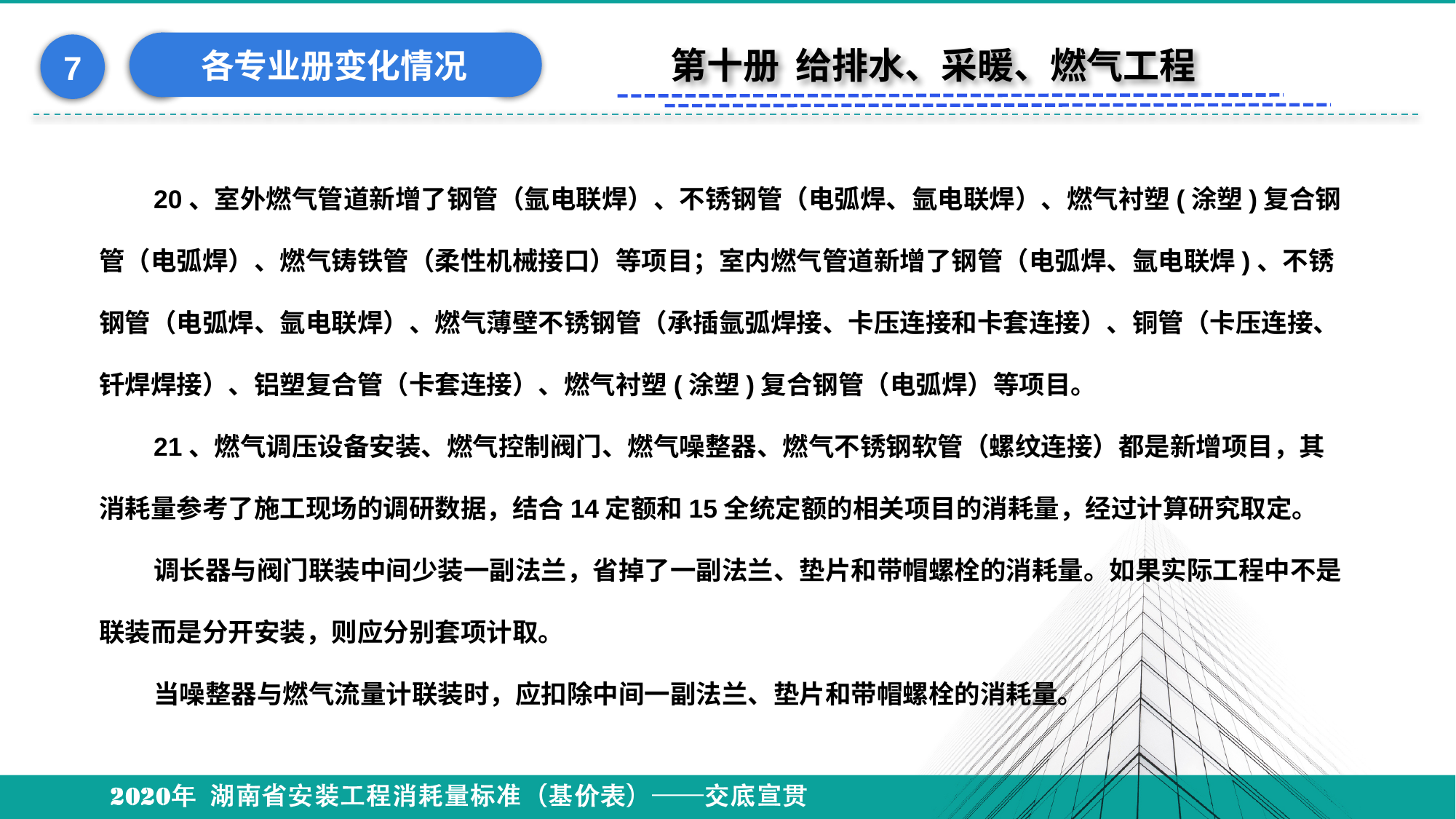

各专业册变化情况

7
第十册  给排水、采暖、燃气工程
20、室外燃气管道新增了钢管（氩电联焊）、不锈钢管（电弧焊、氩电联焊）、燃气衬塑(涂塑)复合钢管（电弧焊）、燃气铸铁管（柔性机械接口）等项目；室内燃气管道新增了钢管（电弧焊、氩电联焊)、不锈钢管（电弧焊、氩电联焊）、燃气薄壁不锈钢管（承插氩弧焊接、卡压连接和卡套连接）、铜管（卡压连接、钎焊焊接）、铝塑复合管（卡套连接）、燃气衬塑(涂塑)复合钢管（电弧焊）等项目。
21、燃气调压设备安装、燃气控制阀门、燃气噪整器、燃气不锈钢软管（螺纹连接）都是新增项目，其消耗量参考了施工现场的调研数据，结合14定额和15全统定额的相关项目的消耗量，经过计算研究取定。
调长器与阀门联装中间少装一副法兰，省掉了一副法兰、垫片和带帽螺栓的消耗量。如果实际工程中不是联装而是分开安装，则应分别套项计取。
当噪整器与燃气流量计联装时，应扣除中间一副法兰、垫片和带帽螺栓的消耗量。